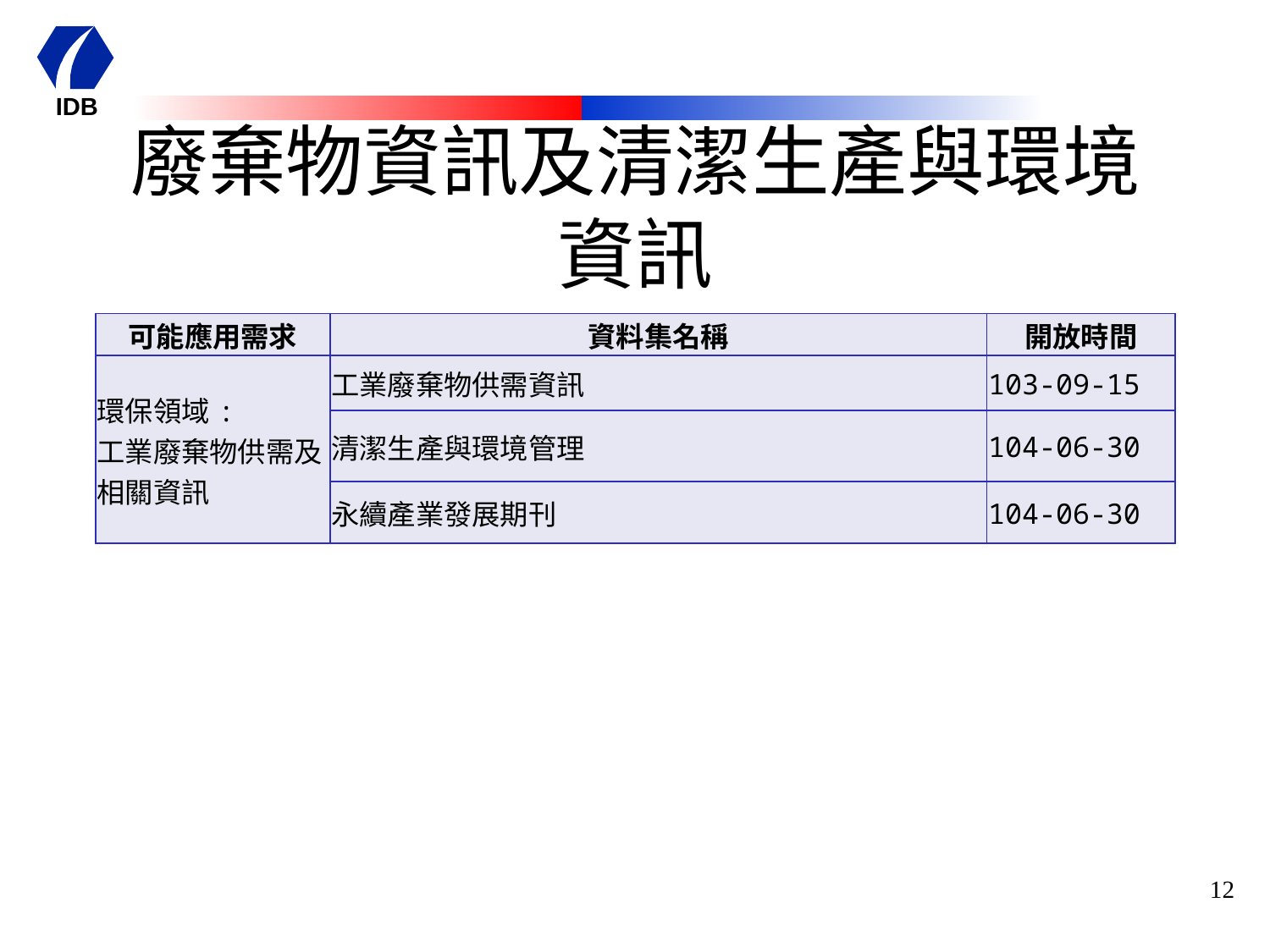

# 廢棄物資訊及清潔生產與環境資訊
| 可能應用需求 | 資料集名稱 | 開放時間 |
| --- | --- | --- |
| 環保領域: 工業廢棄物供需及相關資訊 | 工業廢棄物供需資訊 | 103-09-15 |
|  | 清潔生產與環境管理 | 104-06-30 |
|  | 永續產業發展期刊 | 104-06-30 |
12